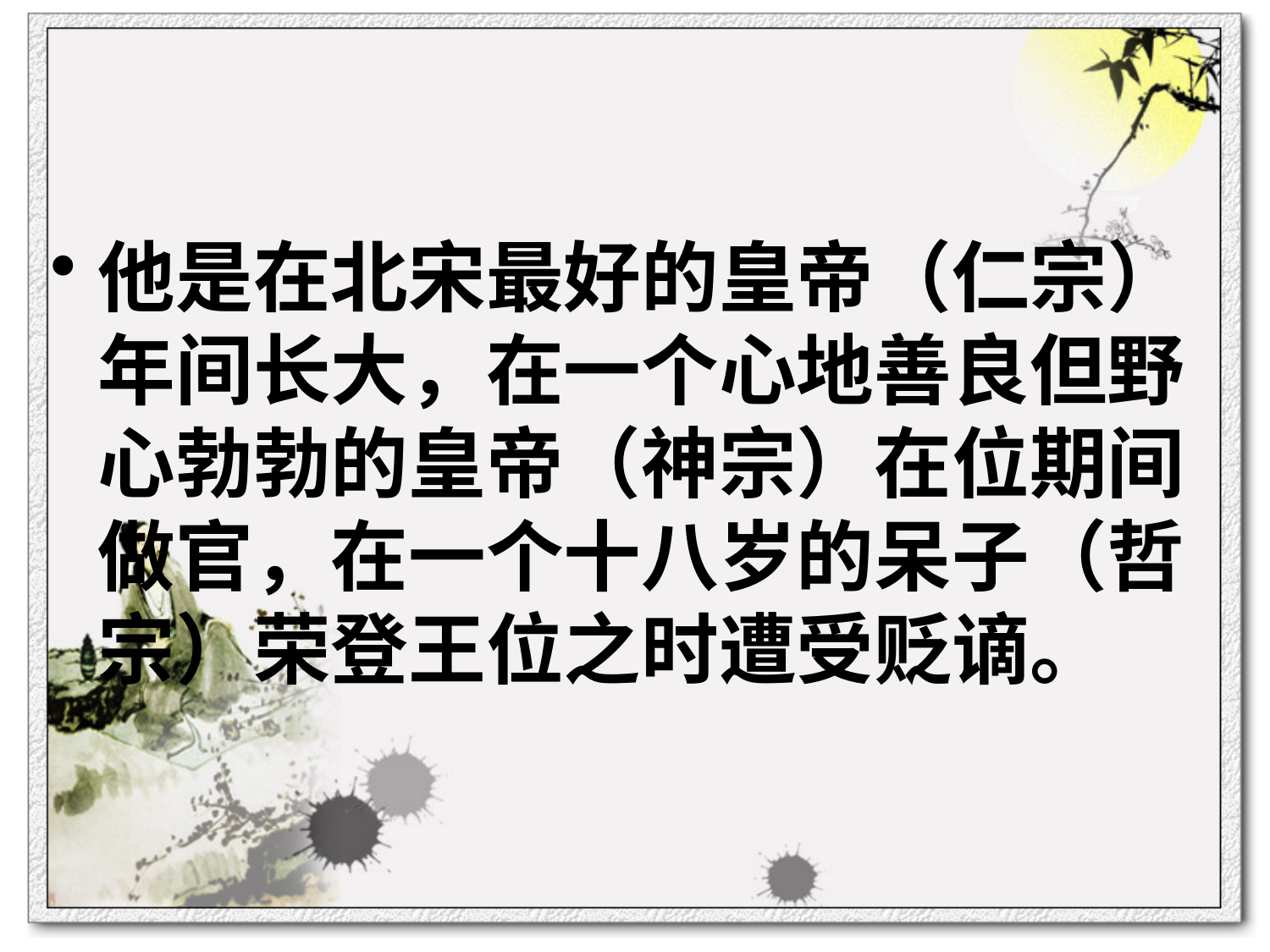

#
他是在北宋最好的皇帝（仁宗）年间长大，在一个心地善良但野心勃勃的皇帝（神宗）在位期间做官，在一个十八岁的呆子（哲宗）荣登王位之时遭受贬谪。